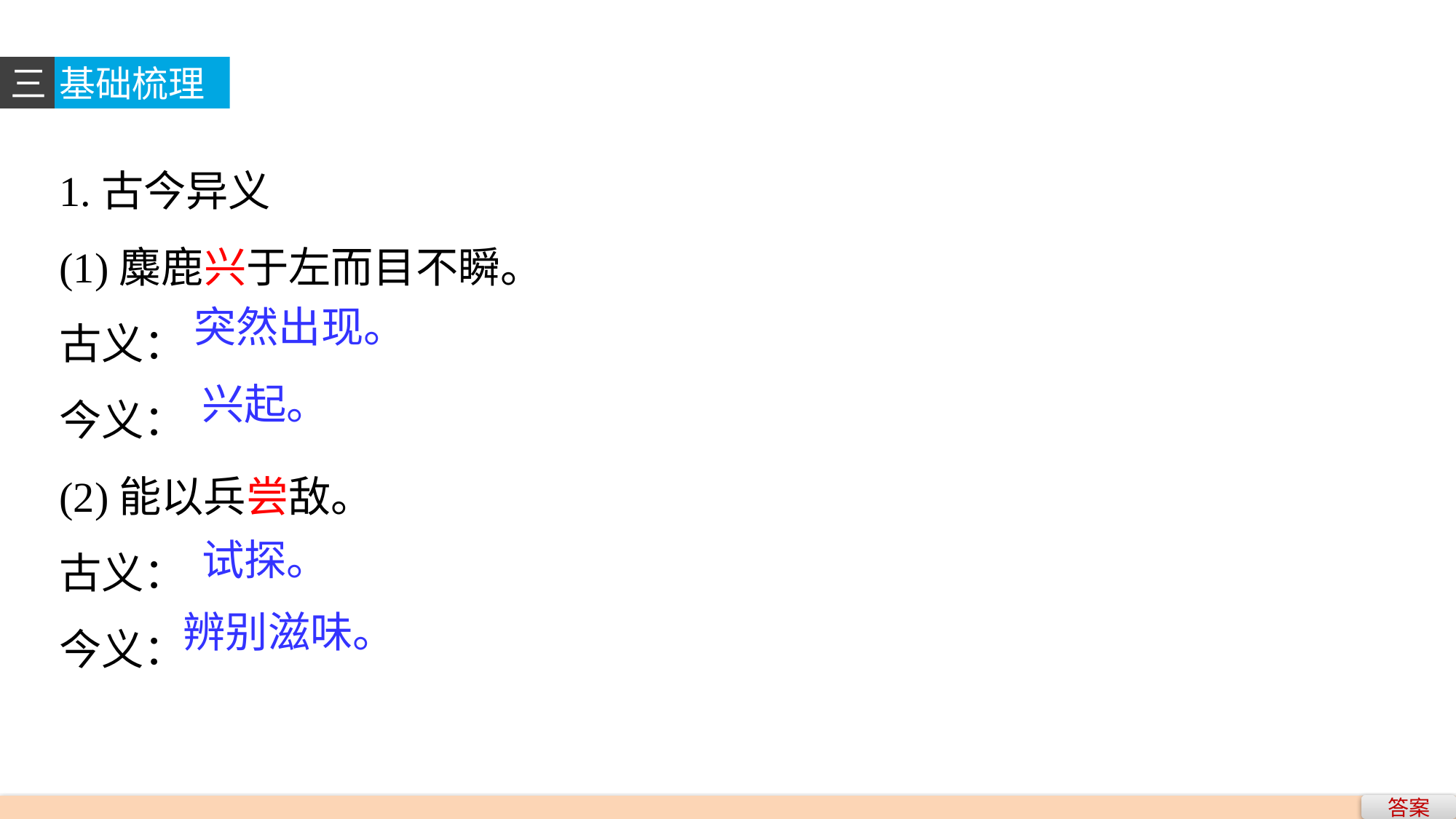

三
基础梳理
1.古今异义
(1)麋鹿兴于左而目不瞬。
古义：
今义：
(2)能以兵尝敌。
古义：
今义：
突然出现。
兴起。
试探。
辨别滋味。
答案